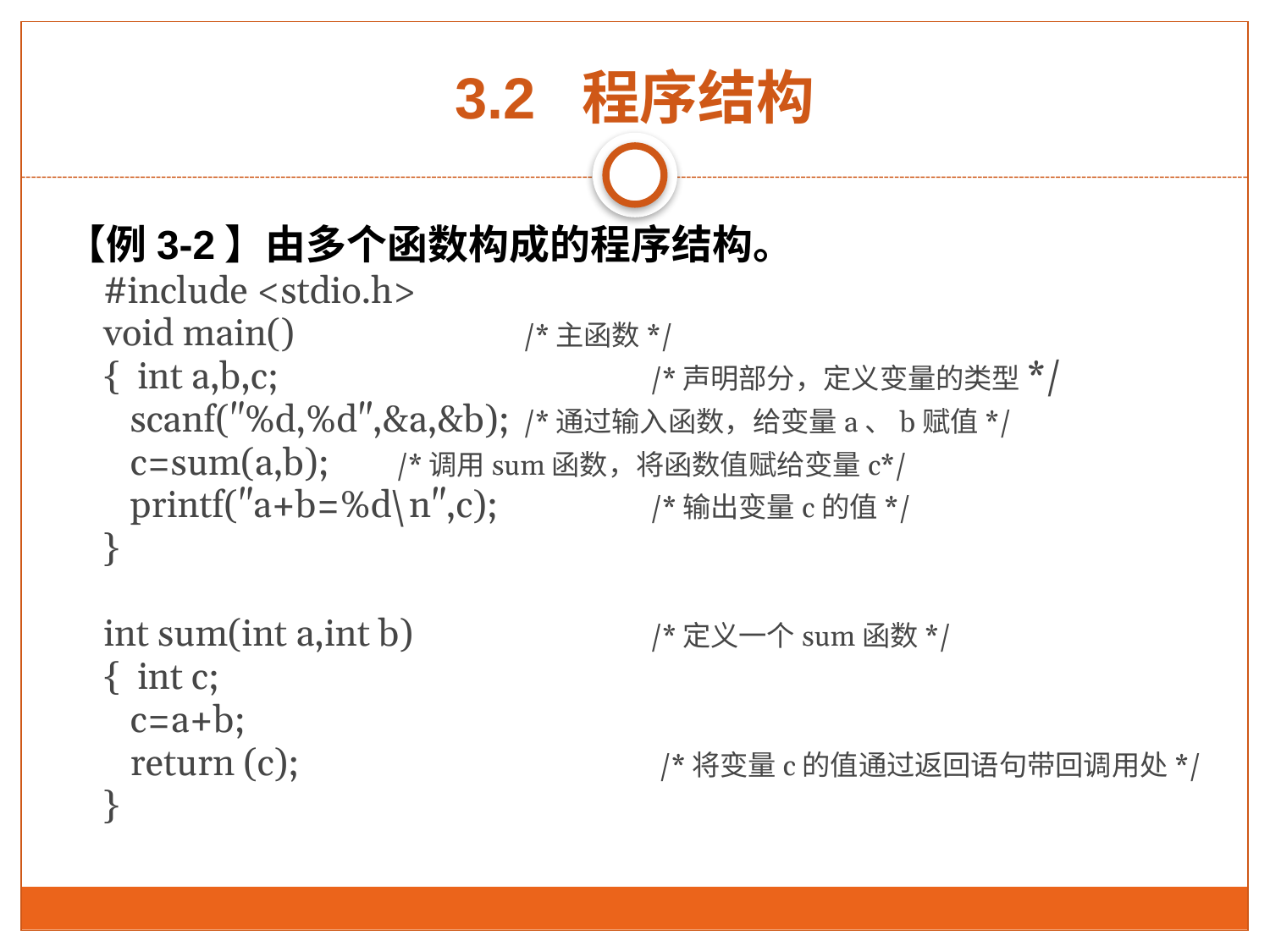

# 3.2  程序结构
【例3-2】由多个函数构成的程序结构。
#include <stdio.h>
void main()      		/*主函数*/
{  int a,b,c;    			/*声明部分，定义变量的类型*/
   scanf("%d,%d",&a,&b); 	/*通过输入函数，给变量a、b赋值*/
   c=sum(a,b);    	/*调用sum函数，将函数值赋给变量c*/
   printf("a+b=%d\n",c);   	/*输出变量c的值*/
}

int sum(int a,int b)   		/*定义一个sum函数*/
{  int c;
   c=a+b;
   return (c);  			 /*将变量c的值通过返回语句带回调用处*/
}